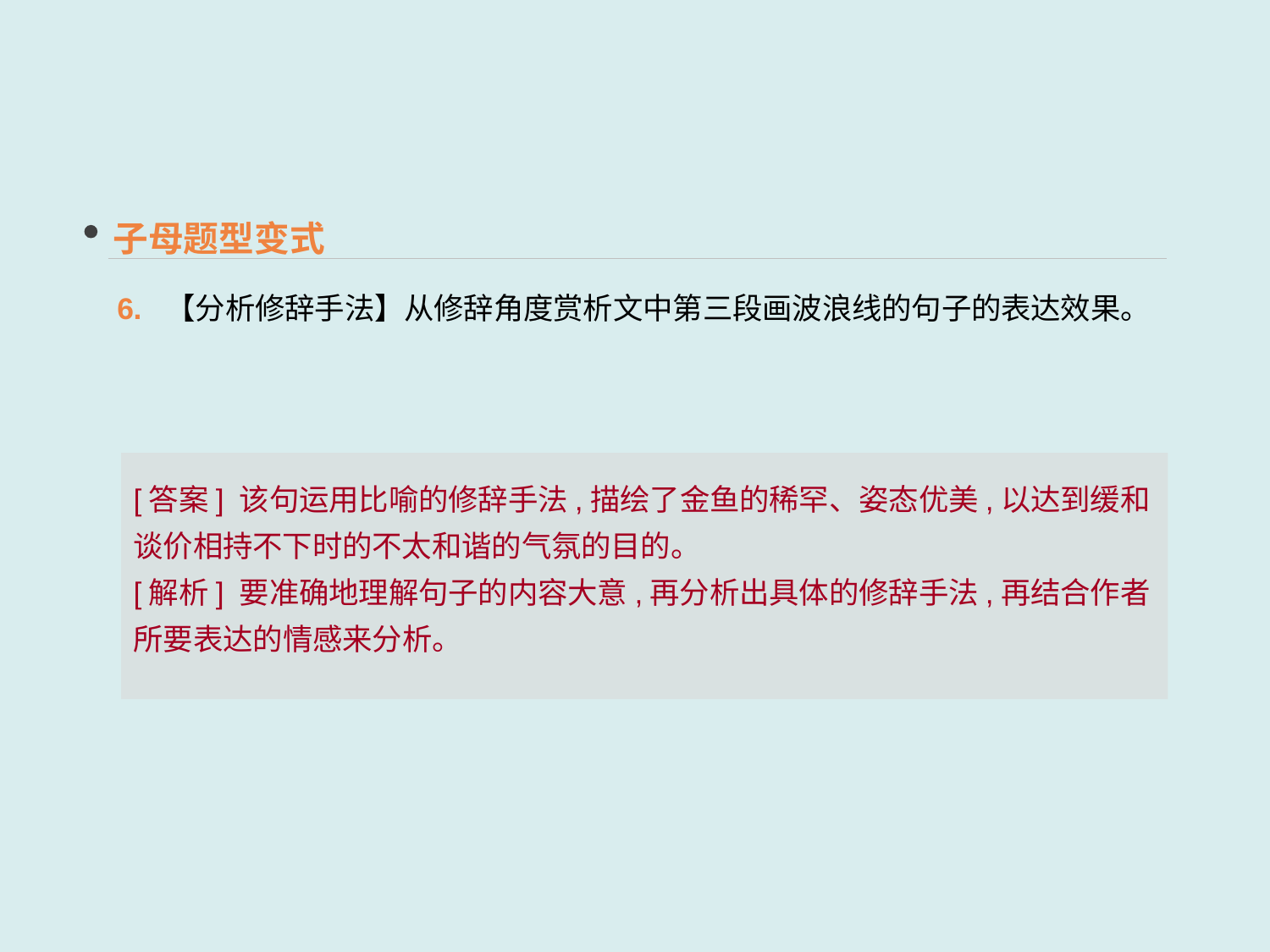

子母题型变式

6.  【分析修辞手法】从修辞角度赏析文中第三段画波浪线的句子的表达效果。

[答案] 该句运用比喻的修辞手法,描绘了金鱼的稀罕、姿态优美,以达到缓和谈价相持不下时的不太和谐的气氛的目的。
[解析] 要准确地理解句子的内容大意,再分析出具体的修辞手法,再结合作者所要表达的情感来分析。